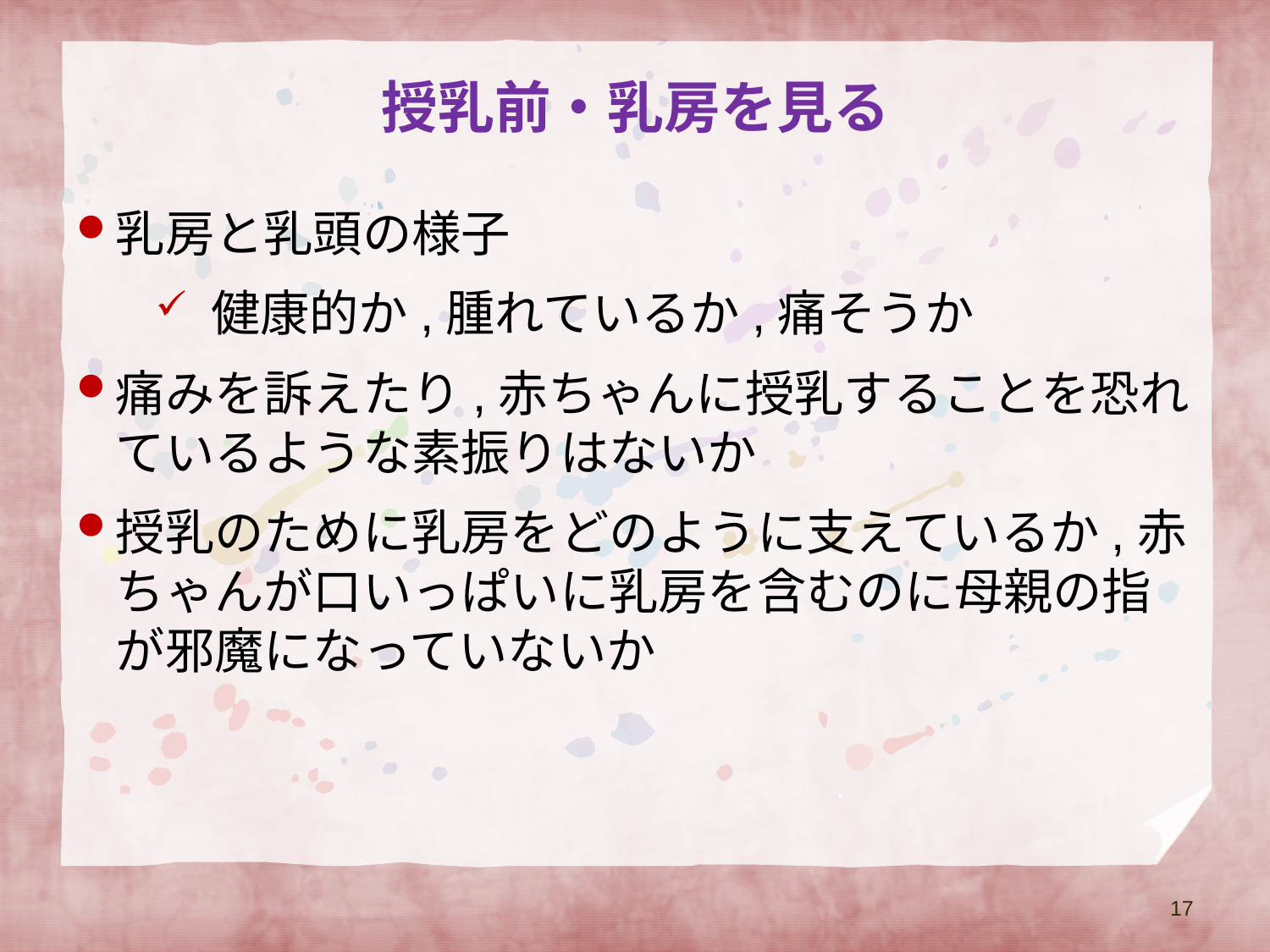

# 授乳前・乳房を見る
乳房と乳頭の様子
 健康的か,腫れているか,痛そうか
痛みを訴えたり,赤ちゃんに授乳することを恐れているような素振りはないか
授乳のために乳房をどのように支えているか,赤ちゃんが口いっぱいに乳房を含むのに母親の指が邪魔になっていないか
17